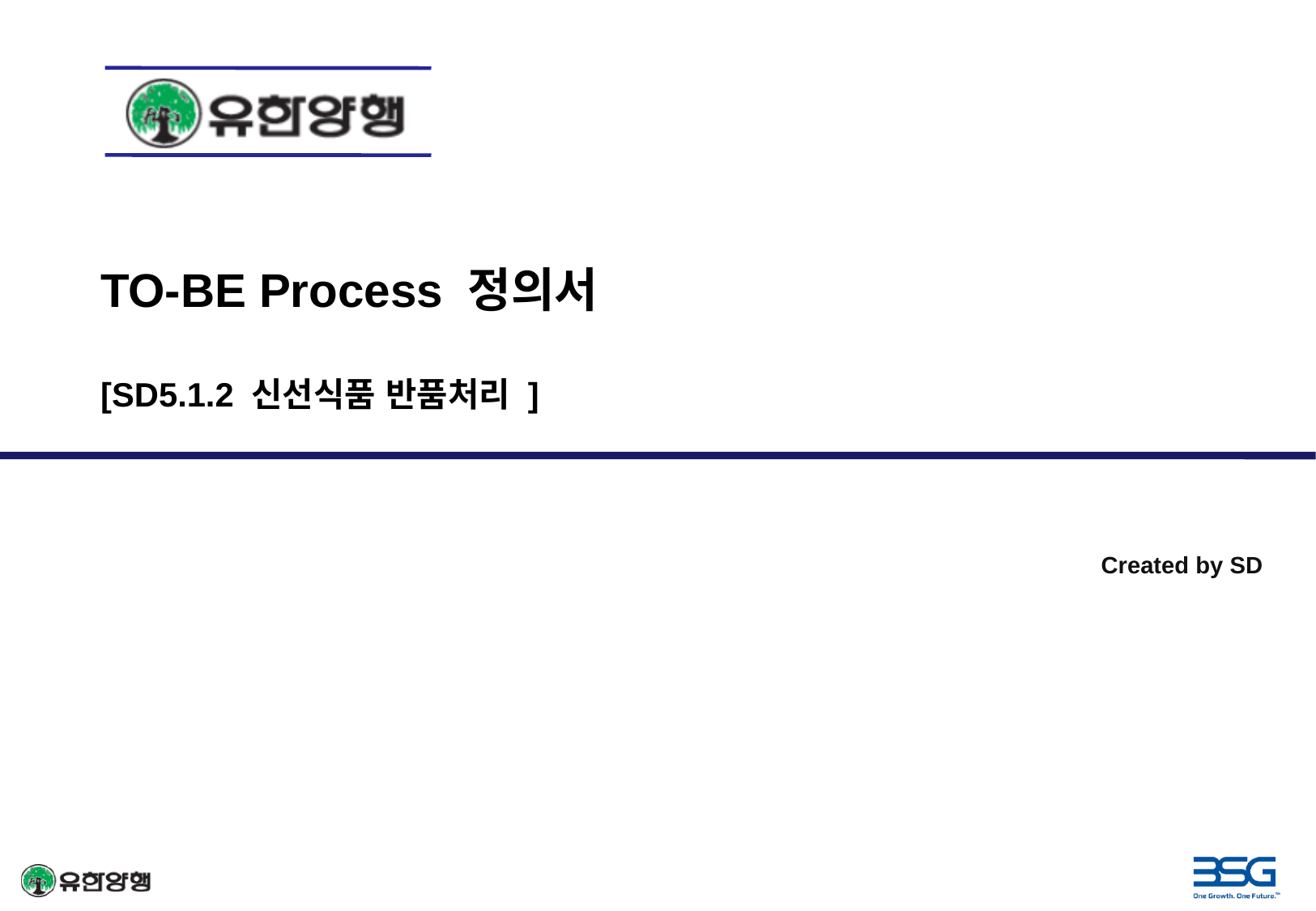

TO-BE Process 정의서
[SD5.1.2 신선식품 반품처리 ]
Created by SD